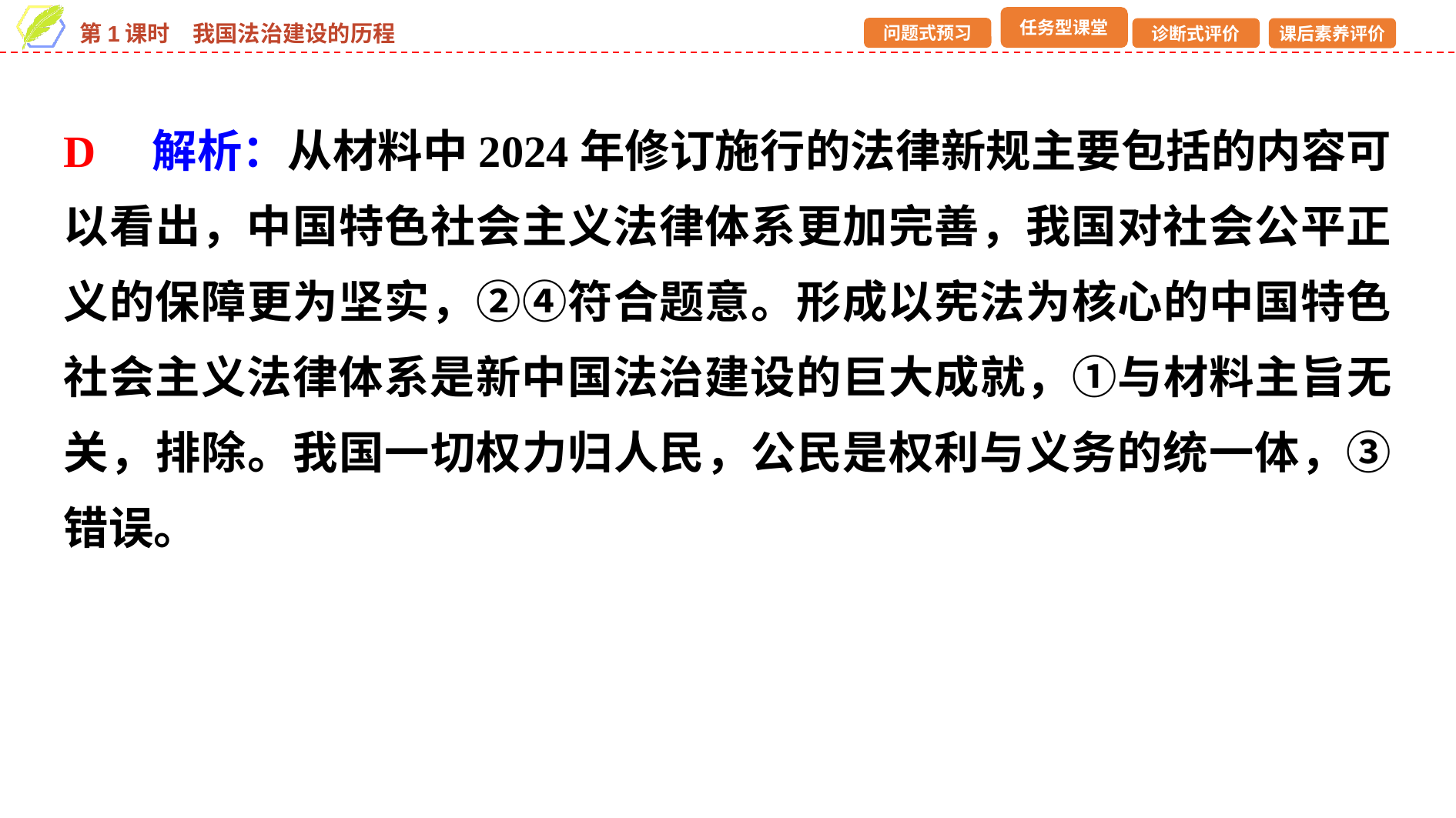

D　解析：从材料中2024年修订施行的法律新规主要包括的内容可以看出，中国特色社会主义法律体系更加完善，我国对社会公平正义的保障更为坚实，②④符合题意。形成以宪法为核心的中国特色社会主义法律体系是新中国法治建设的巨大成就，①与材料主旨无关，排除。我国一切权力归人民，公民是权利与义务的统一体，③错误。